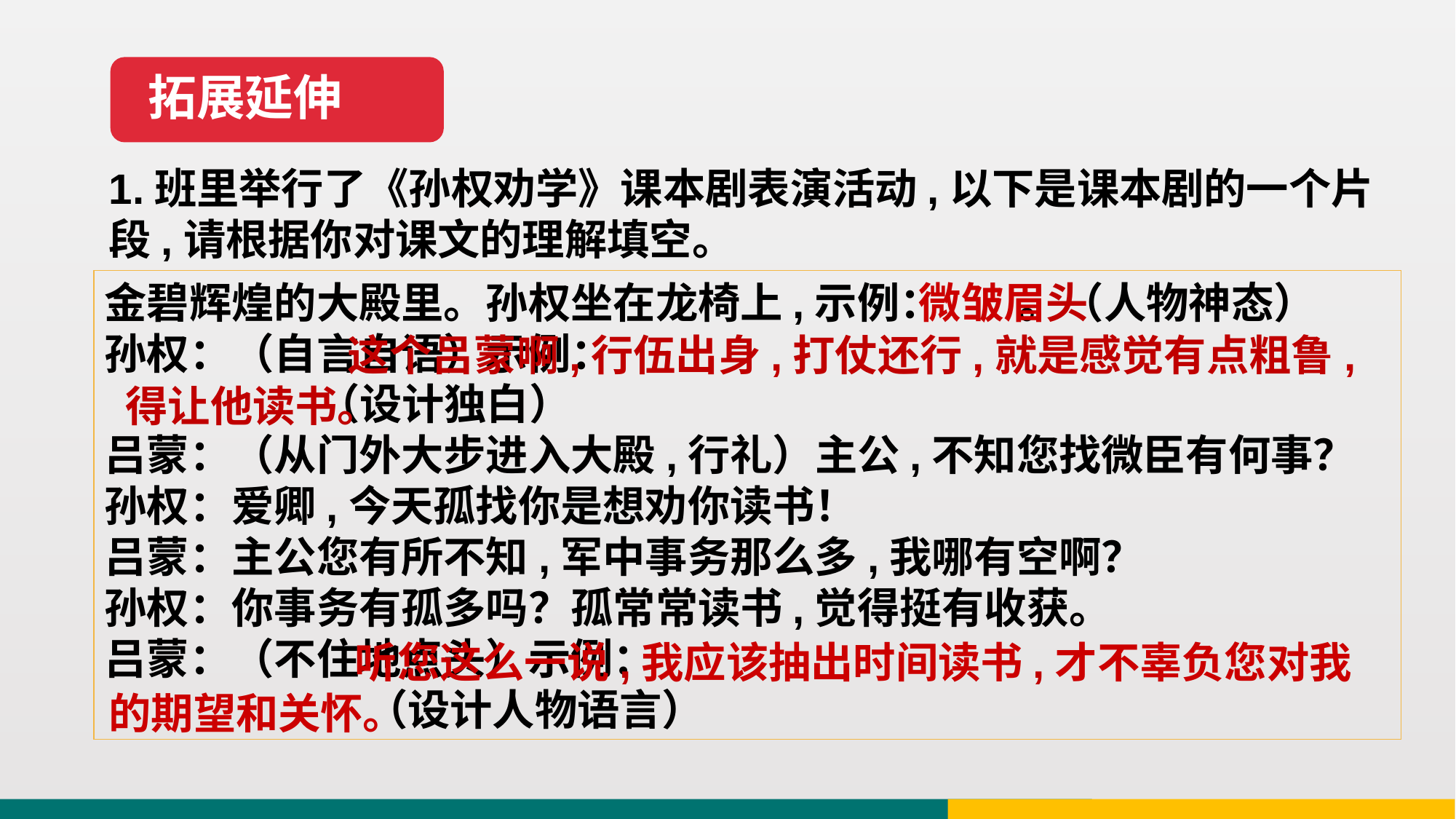

拓展延伸
1.班里举行了《孙权劝学》课本剧表演活动,以下是课本剧的一个片段,请根据你对课文的理解填空。
金碧辉煌的大殿里。孙权坐在龙椅上,示例：        。（人物神态）
孙权：（自言自语）示例：
                     （设计独白）
吕蒙：（从门外大步进入大殿,行礼）主公,不知您找微臣有何事？
孙权：爱卿,今天孤找你是想劝你读书！
吕蒙：主公您有所不知,军中事务那么多,我哪有空啊？
孙权：你事务有孤多吗？孤常常读书,觉得挺有收获。
吕蒙：（不住地点头）示例：
                          （设计人物语言）
微皱眉头
                          这个吕蒙啊,行伍出身,打仗还行,就是感觉有点粗鲁,得让他读书。
                             听您这么一说,我应该抽出时间读书,才不辜负您对我的期望和关怀。